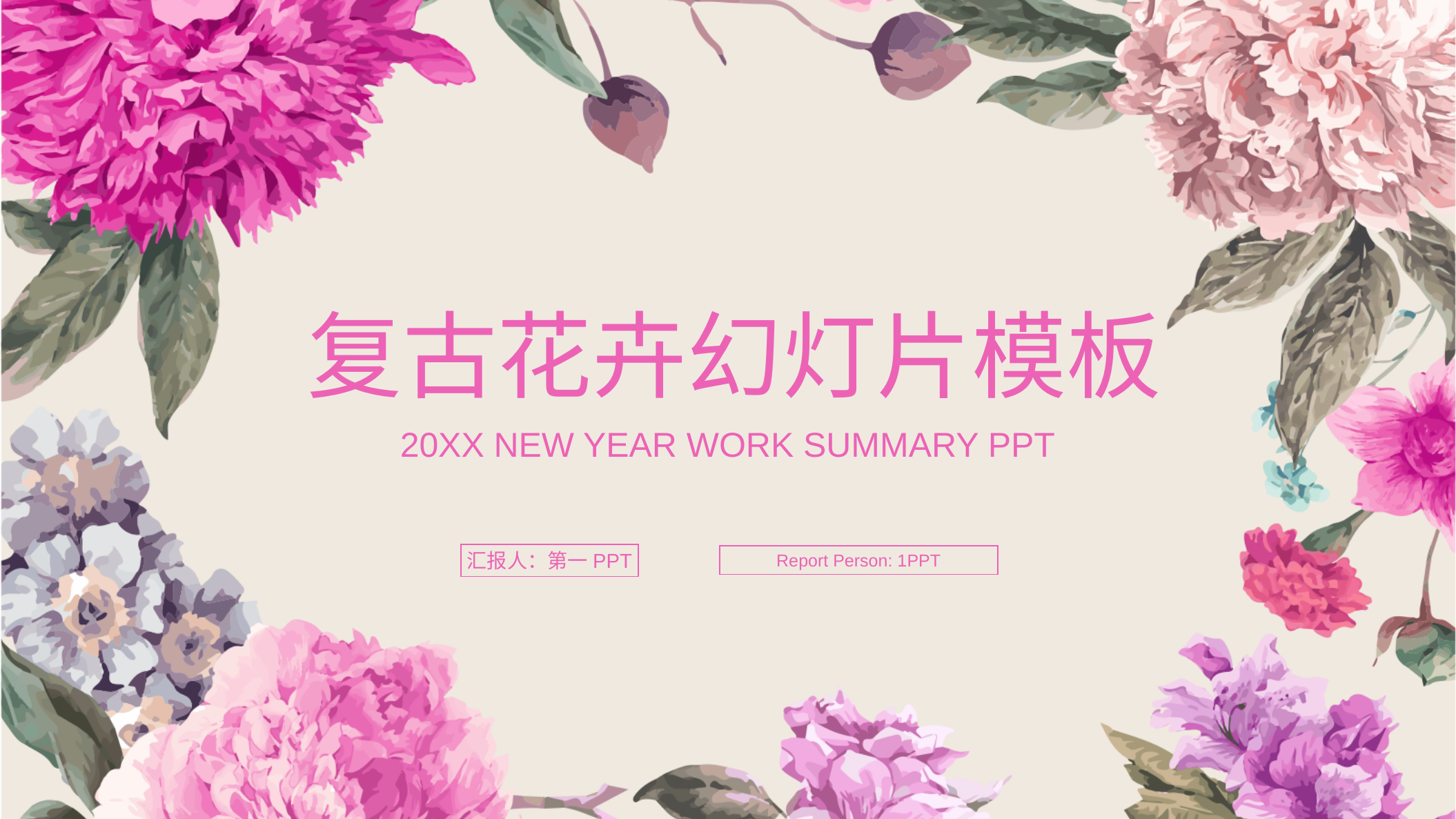

复古花卉幻灯片模板
20XX NEW YEAR WORK SUMMARY PPT
汇报人：第一PPT
Report Person: 1PPT